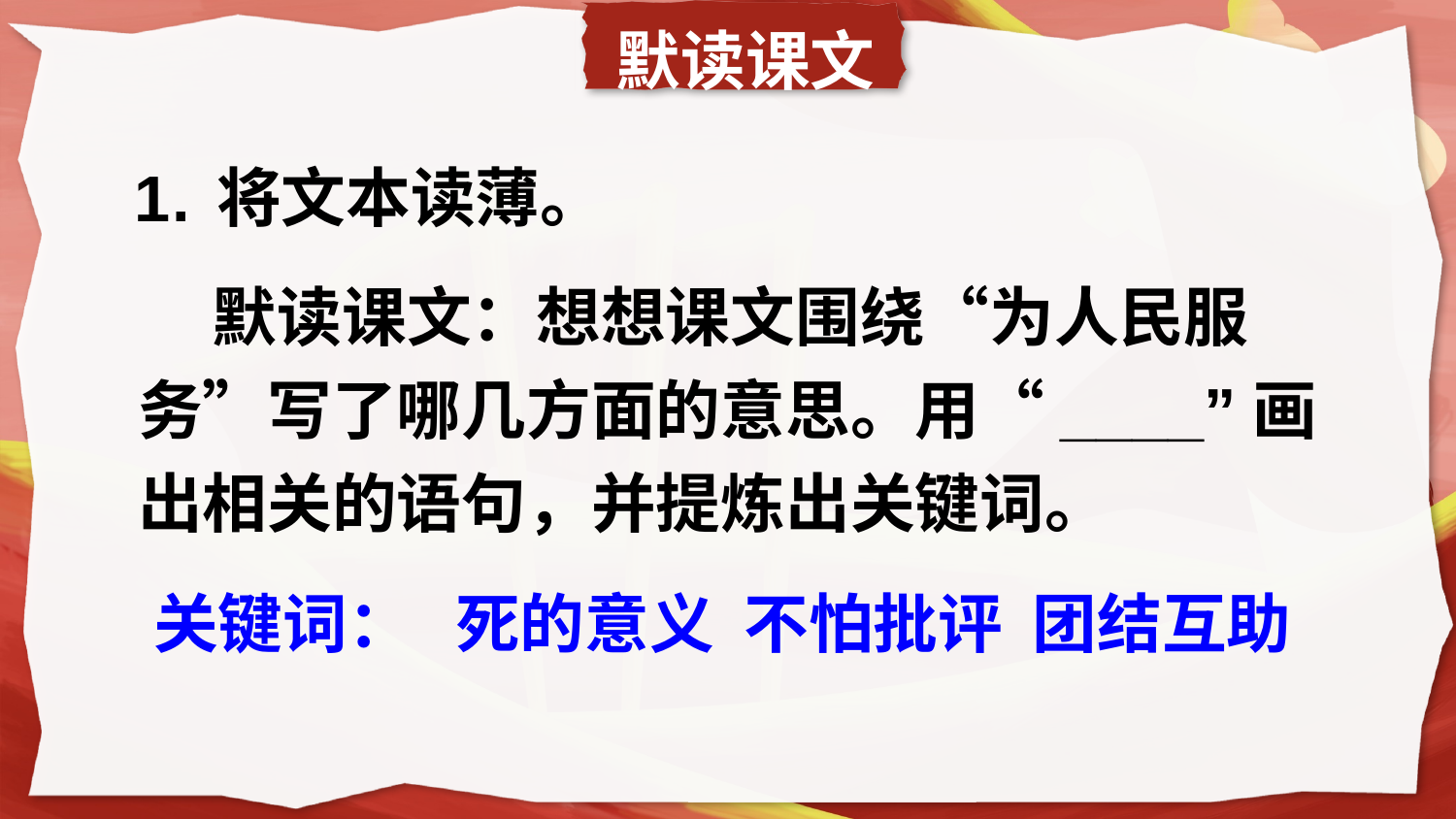

默读课文
将文本读薄。
    默读课文：想想课文围绕“为人民服务”写了哪几方面的意思。用“____”画出相关的语句，并提炼出关键词。
关键词：
死的意义  不怕批评  团结互助